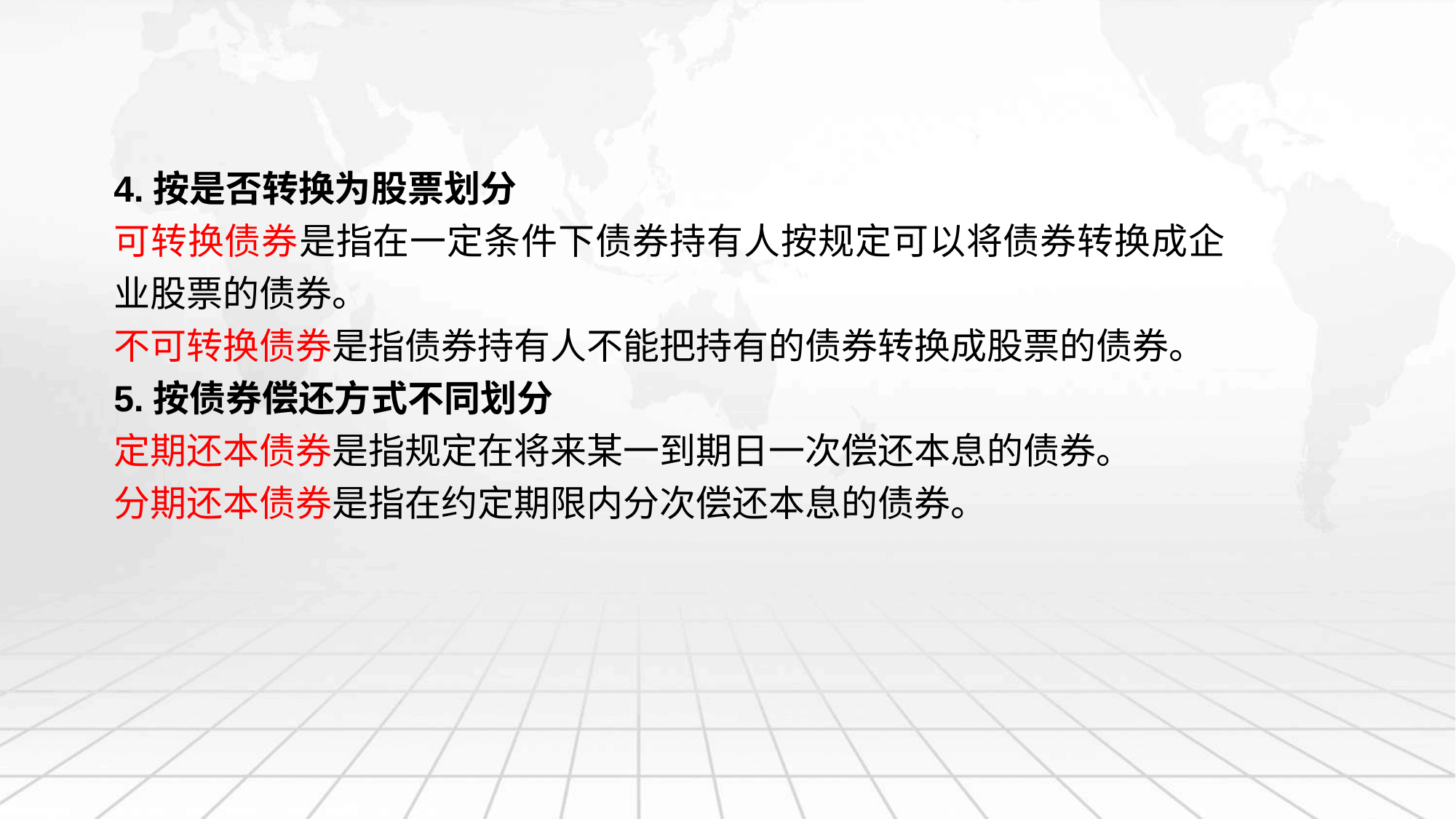

4.按是否转换为股票划分
可转换债券是指在一定条件下债券持有人按规定可以将债券转换成企业股票的债券。
不可转换债券是指债券持有人不能把持有的债券转换成股票的债券。
5.按债券偿还方式不同划分
定期还本债券是指规定在将来某一到期日一次偿还本息的债券。
分期还本债券是指在约定期限内分次偿还本息的债券。